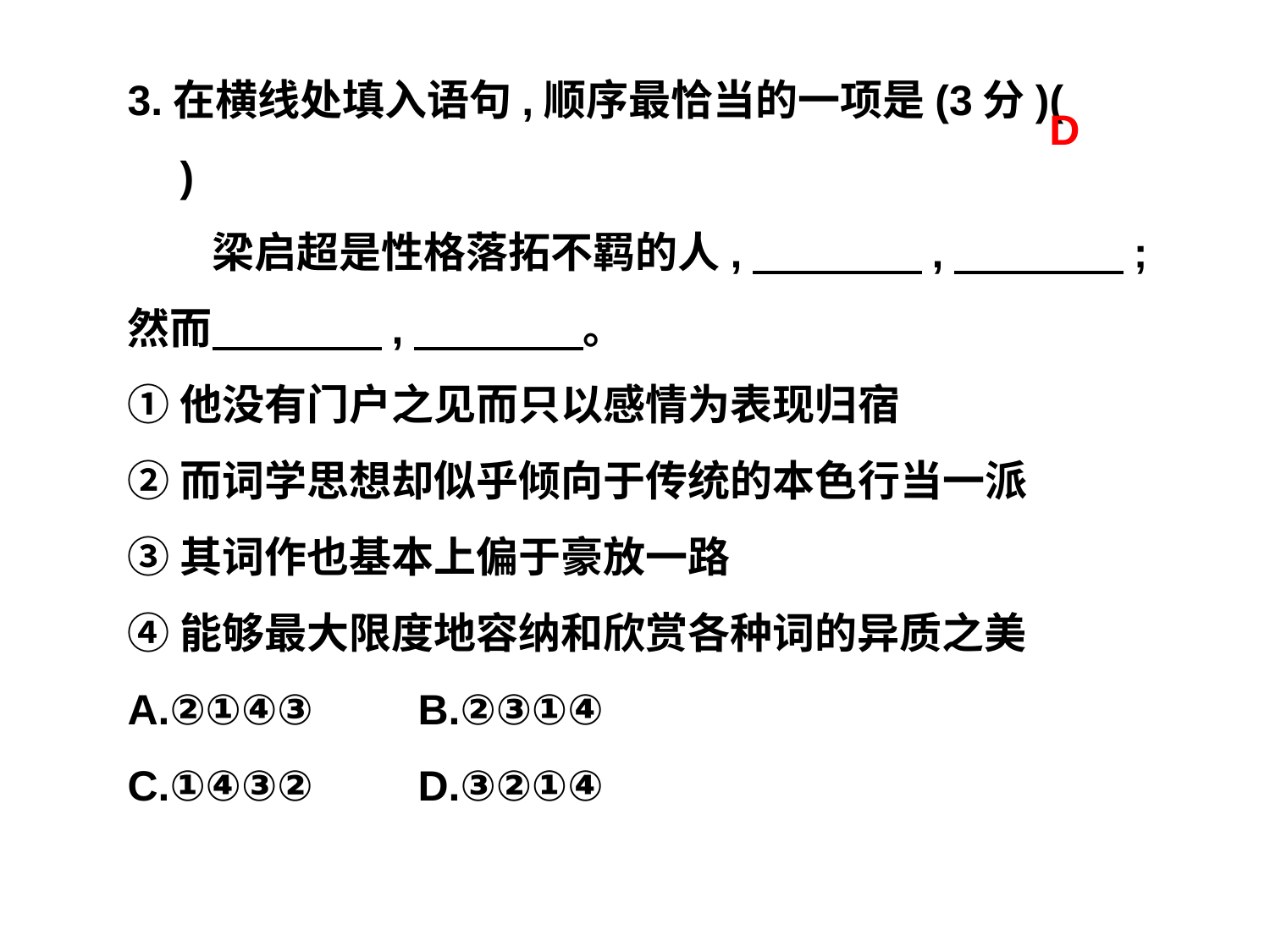

3.在横线处填入语句,顺序最恰当的一项是(3分)(　　)
　　梁启超是性格落拓不羁的人,　　　　,　　　　;然而　　　　,　　　　。
①他没有门户之见而只以感情为表现归宿
②而词学思想却似乎倾向于传统的本色行当一派
③其词作也基本上偏于豪放一路
④能够最大限度地容纳和欣赏各种词的异质之美
A.②①④③　　B.②③①④
C.①④③②　　D.③②①④
D